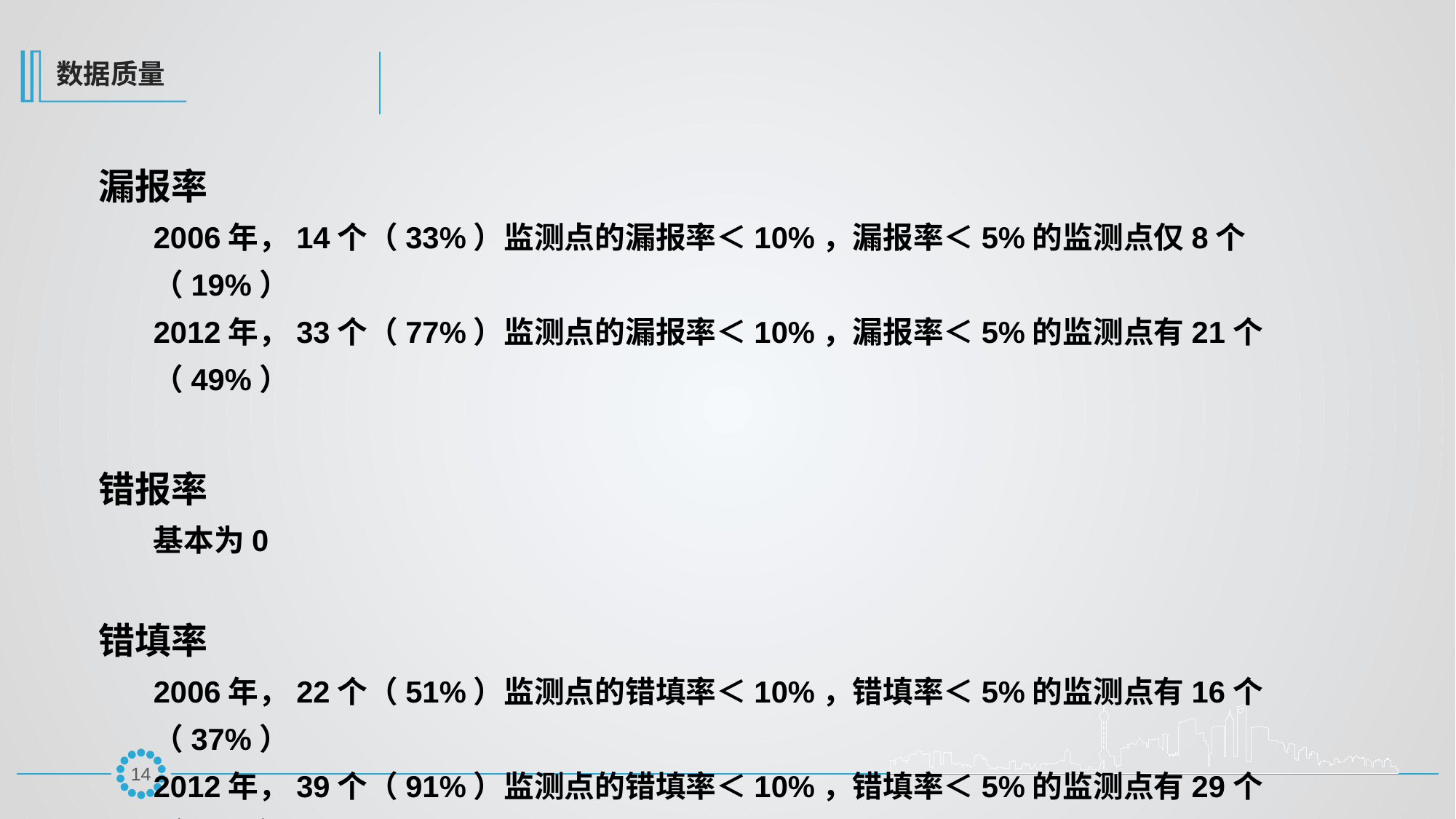

数据质量
漏报率
2006年，14个（33%）监测点的漏报率＜10%，漏报率＜5%的监测点仅8个（19%）
2012年，33个（77%）监测点的漏报率＜10%，漏报率＜5%的监测点有21个（49%）

错报率
基本为0

错填率
2006年，22个（51%）监测点的错填率＜10%，错填率＜5%的监测点有16个（37%）
2012年，39个（91%）监测点的错填率＜10%，错填率＜5%的监测点有29个（67%）
14